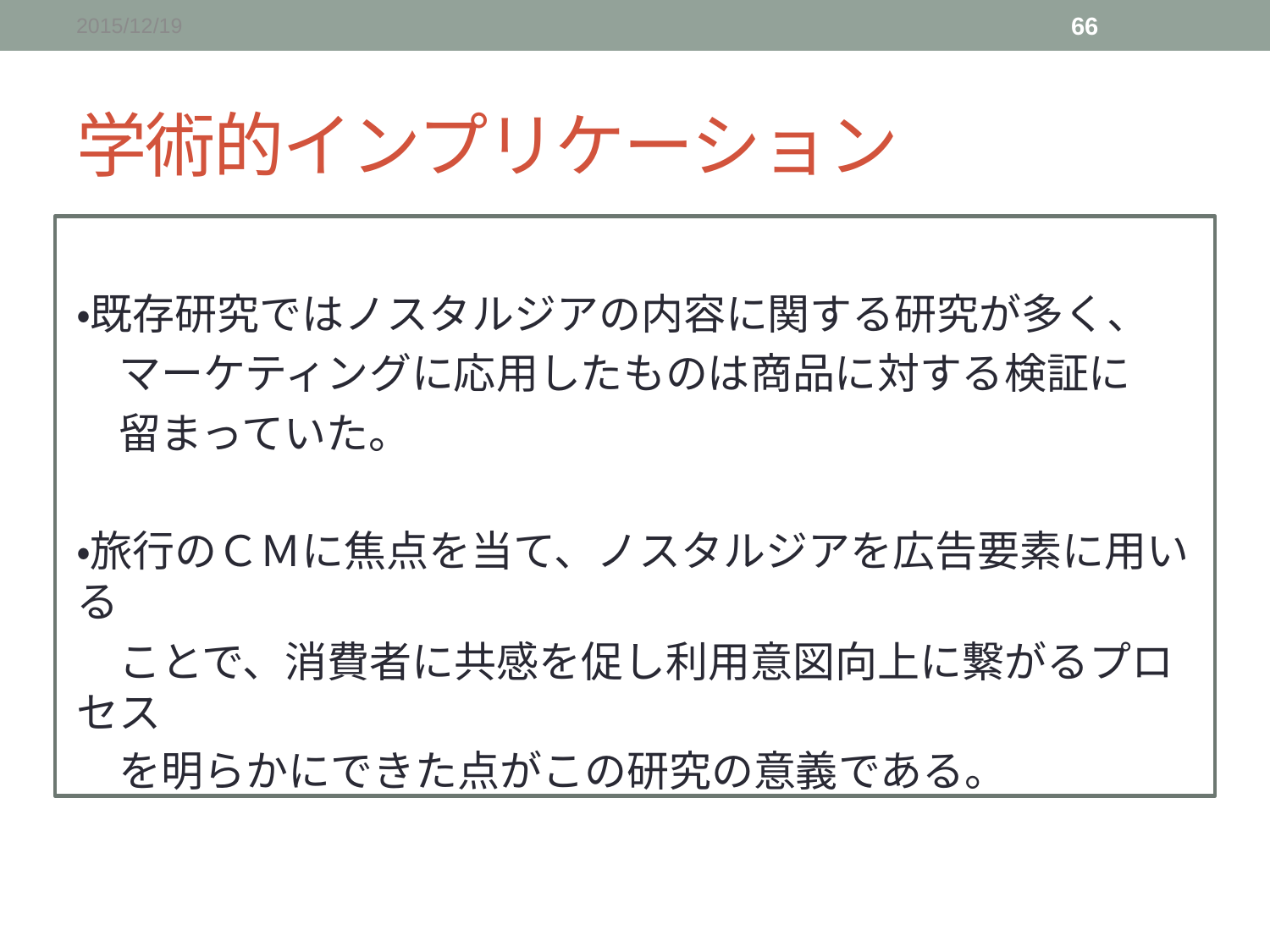

2015/12/19
66
# 学術的インプリケーション

・既存研究ではノスタルジアの内容に関する研究が多く、
　マーケティングに応用したものは商品に対する検証に
　留まっていた。

・旅行のＣＭに焦点を当て、ノスタルジアを広告要素に用いる
　ことで、消費者に共感を促し利用意図向上に繋がるプロセス
　を明らかにできた点がこの研究の意義である。